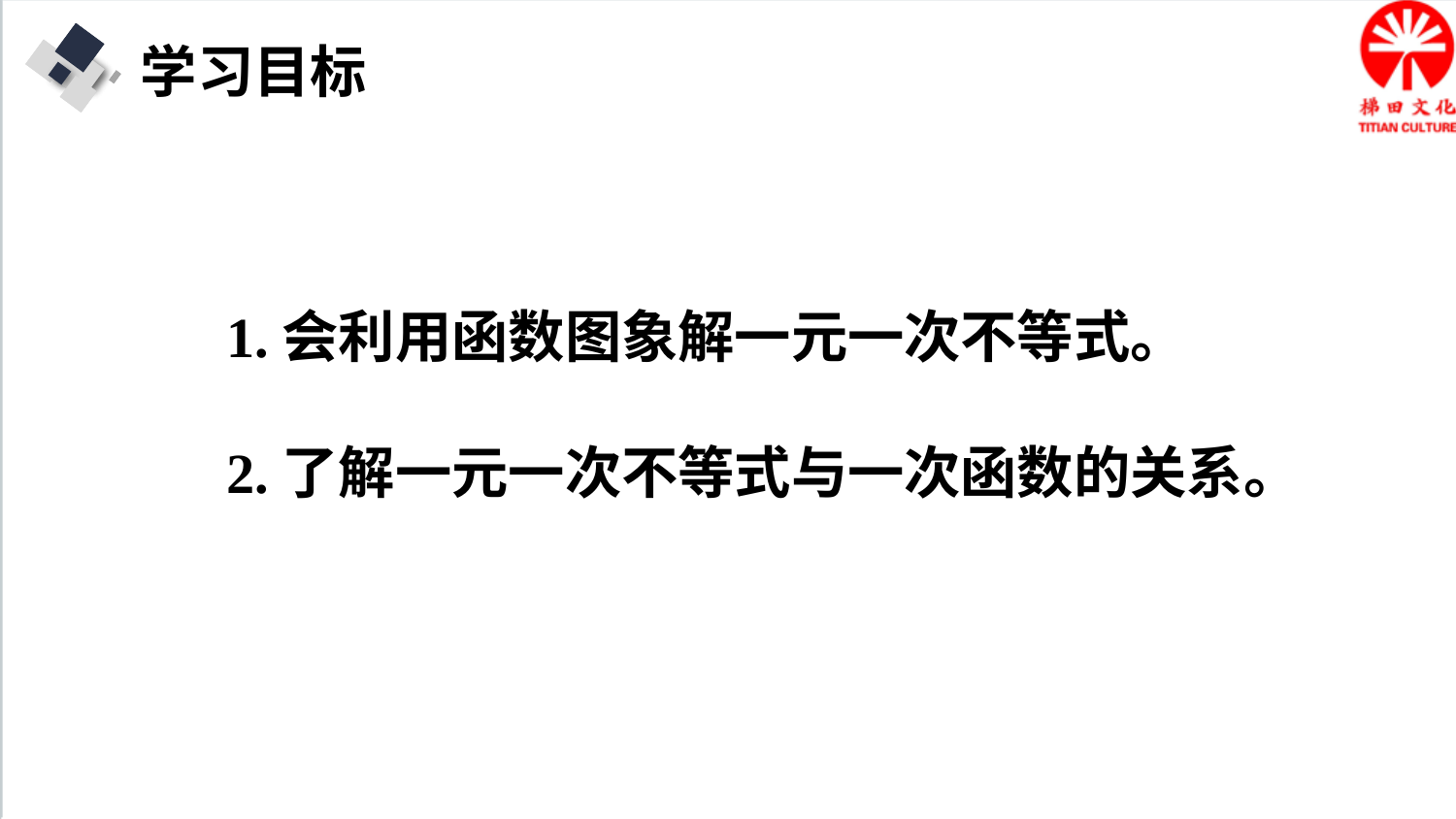

学习目标

1.会利用函数图象解一元一次不等式。
2.了解一元一次不等式与一次函数的关系。